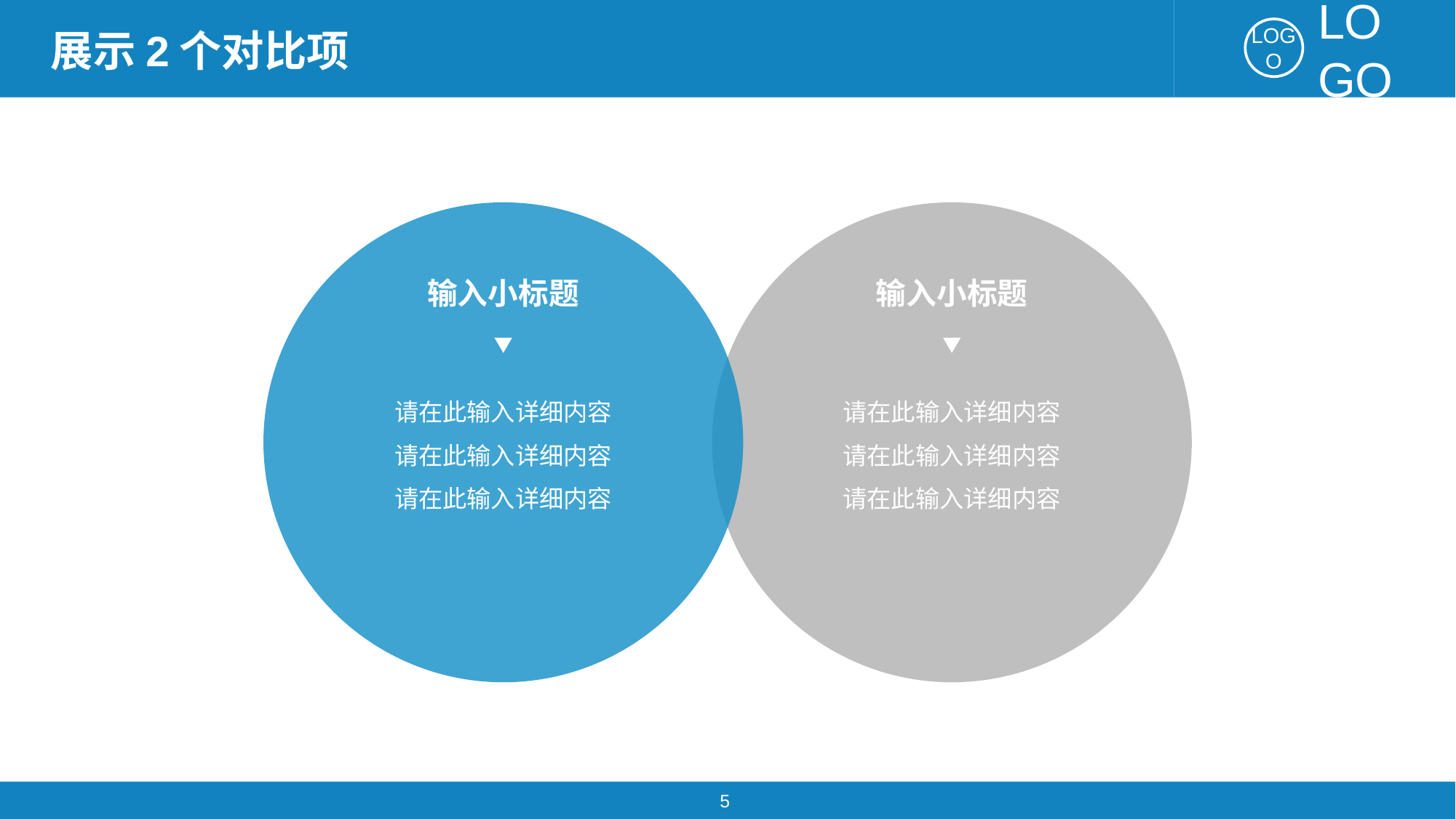

展示2个对比项

输入小标题
输入小标题

请在此输入详细内容
请在此输入详细内容
请在此输入详细内容
请在此输入详细内容
请在此输入详细内容
请在此输入详细内容
5